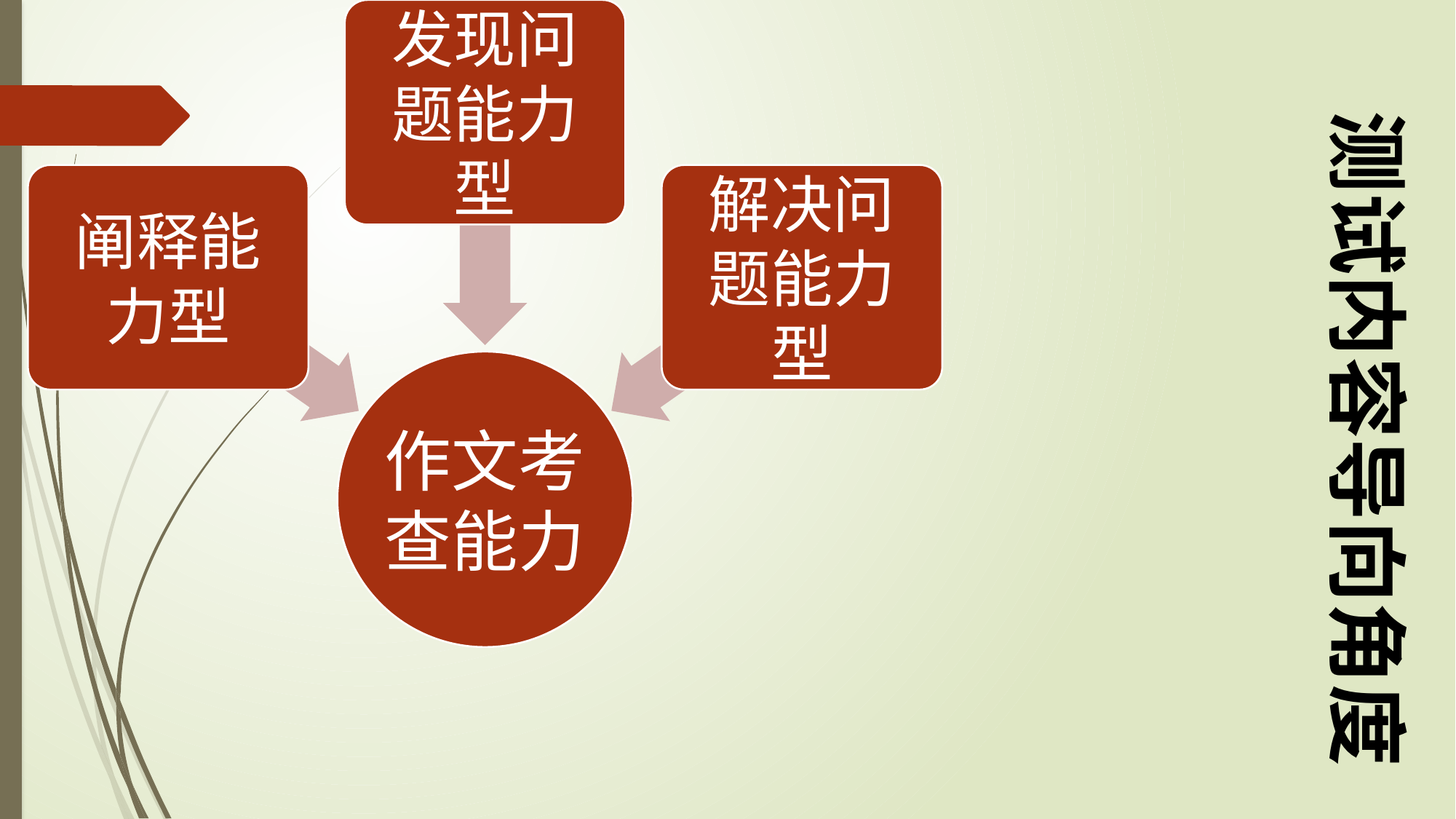

作文考查能力
阐释能力型
发现问题能力型
解决问题能力型
测试内容导向角度